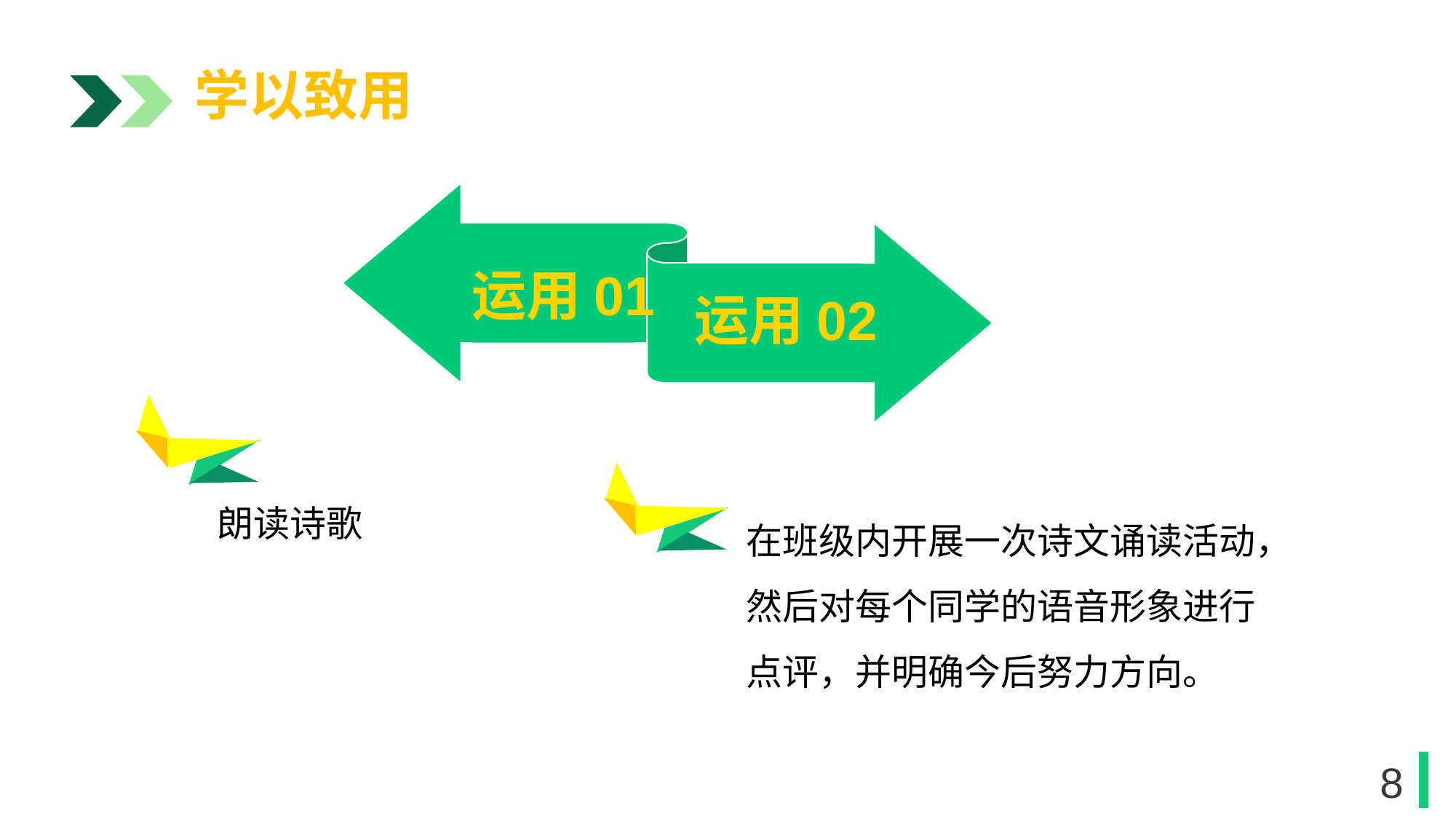

学以致用

运用01
运用02
1

朗读诗歌
在班级内开展一次诗文诵读活动，然后对每个同学的语音形象进行点评，并明确今后努力方向。
1
8